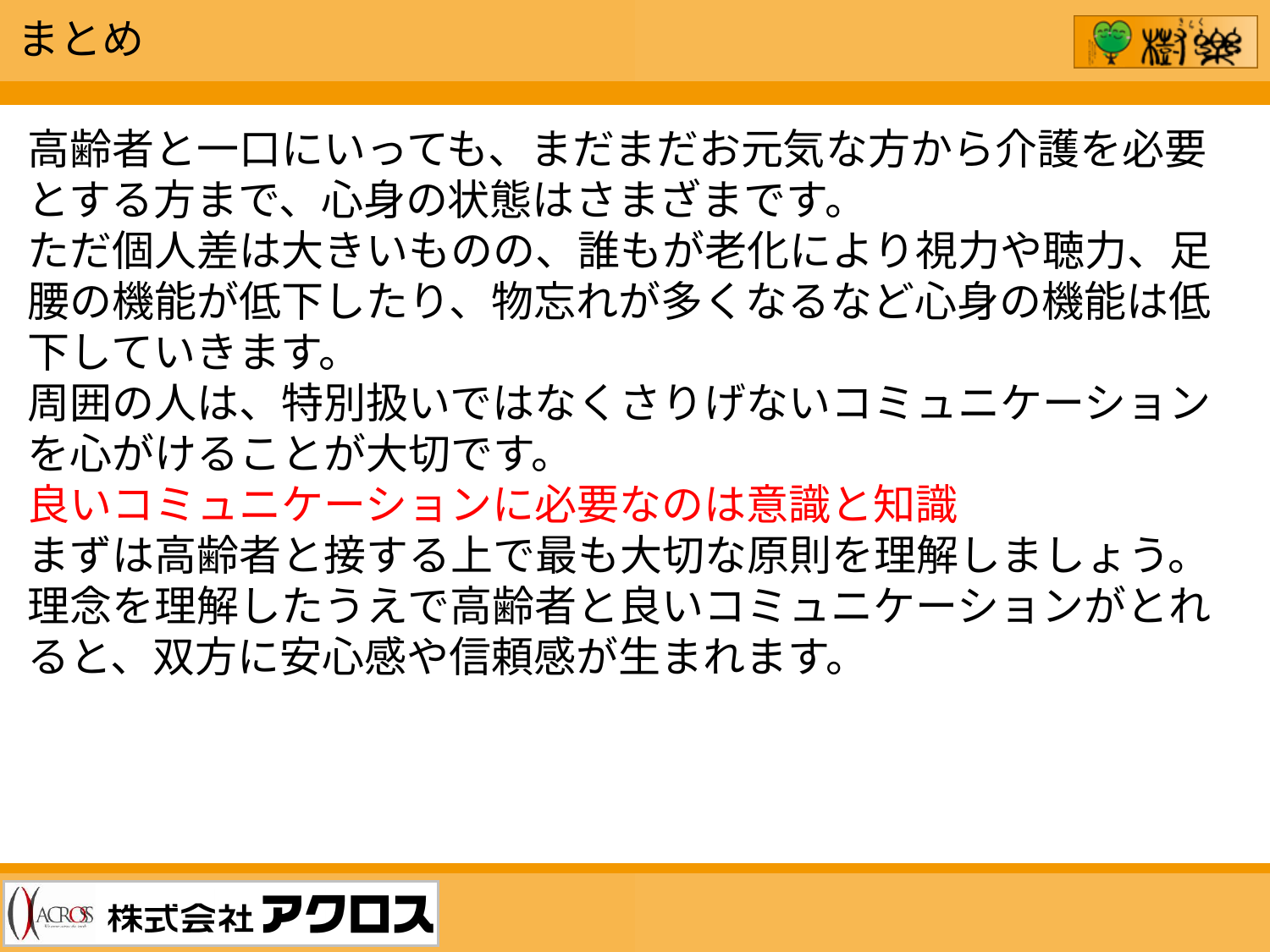

まとめ
高齢者と一口にいっても、まだまだお元気な方から介護を必要とする方まで、心身の状態はさまざまです。
ただ個人差は大きいものの、誰もが老化により視力や聴力、足腰の機能が低下したり、物忘れが多くなるなど心身の機能は低下していきます。
周囲の人は、特別扱いではなくさりげないコミュニケーションを心がけることが大切です。
良いコミュニケーションに必要なのは意識と知識
まずは高齢者と接する上で最も大切な原則を理解しましょう。理念を理解したうえで高齢者と良いコミュニケーションがとれると、双方に安心感や信頼感が生まれます。